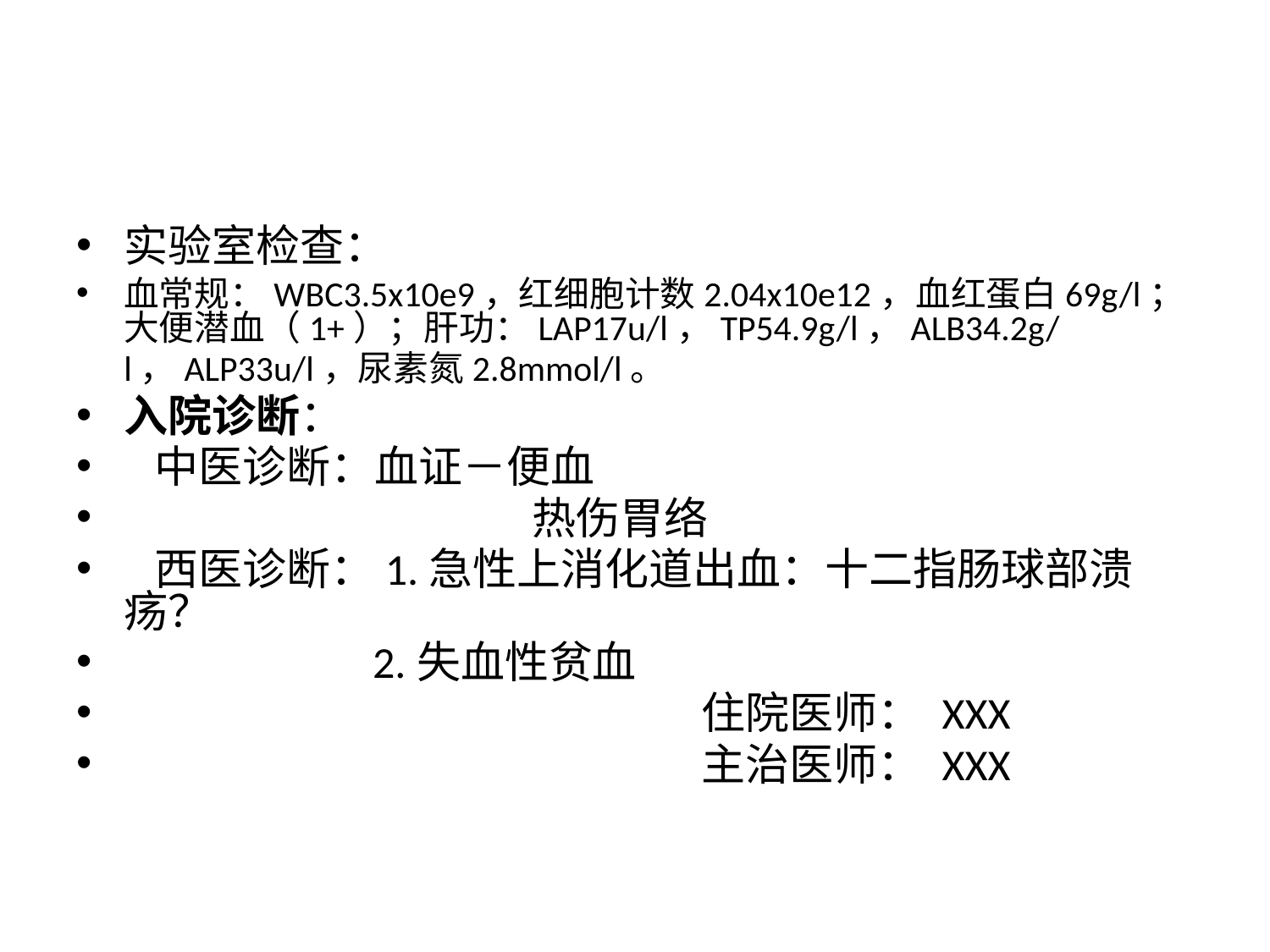

实验室检查：
血常规：WBC3.5x10e9，红细胞计数2.04x10e12，血红蛋白69g/l；大便潜血（1+）；肝功：LAP17u/l，TP54.9g/l，ALB34.2g/l，ALP33u/l，尿素氮2.8mmol/l。
入院诊断：
  中医诊断：血证－便血
                                        热伤胃络
  西医诊断：1.急性上消化道出血：十二指肠球部溃疡？
                         2.失血性贫血
                                                         住院医师： XXX
                                                         主治医师： XXX